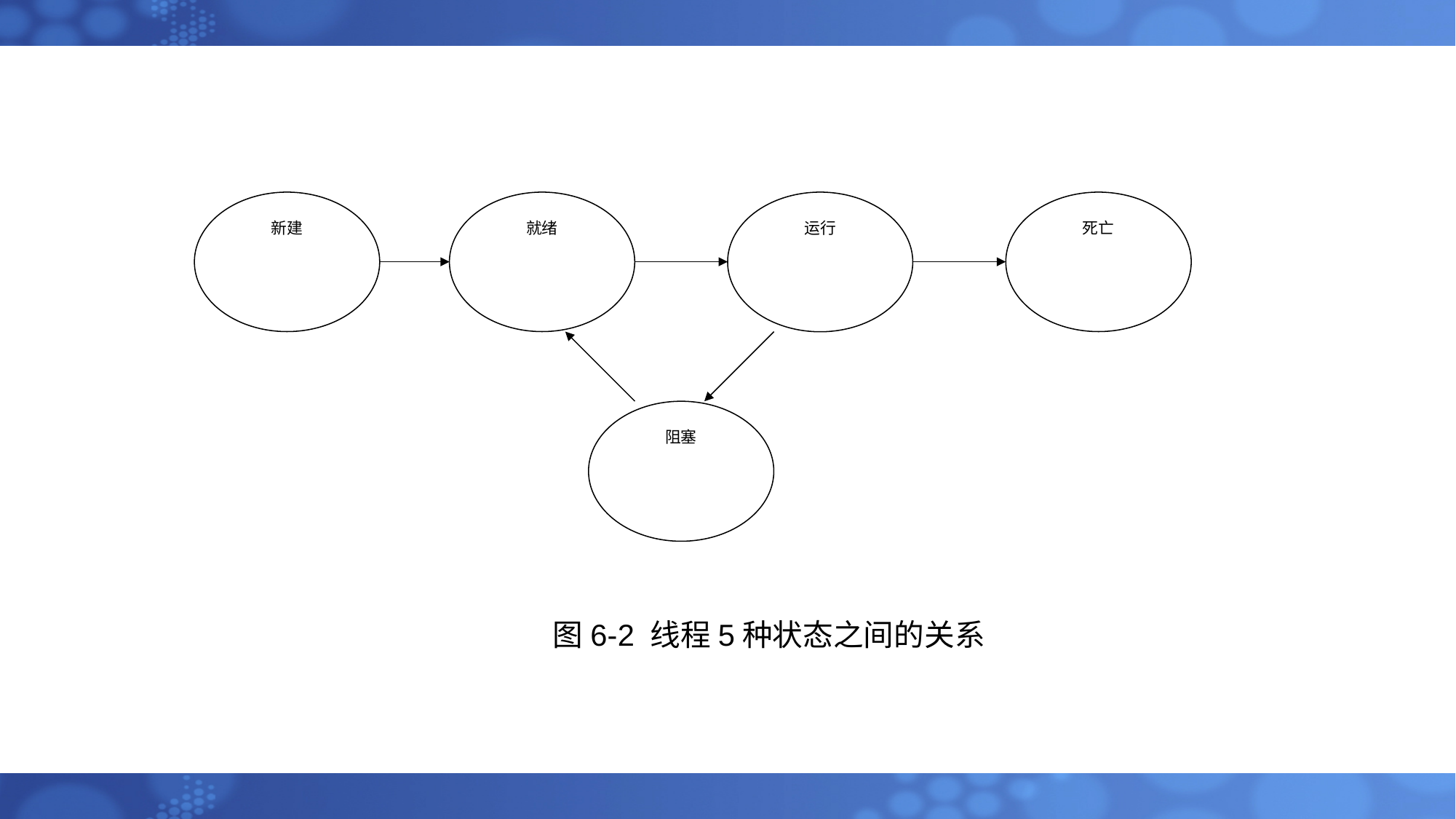

新建
就绪
运行
死亡
阻塞
图6-2 线程5种状态之间的关系